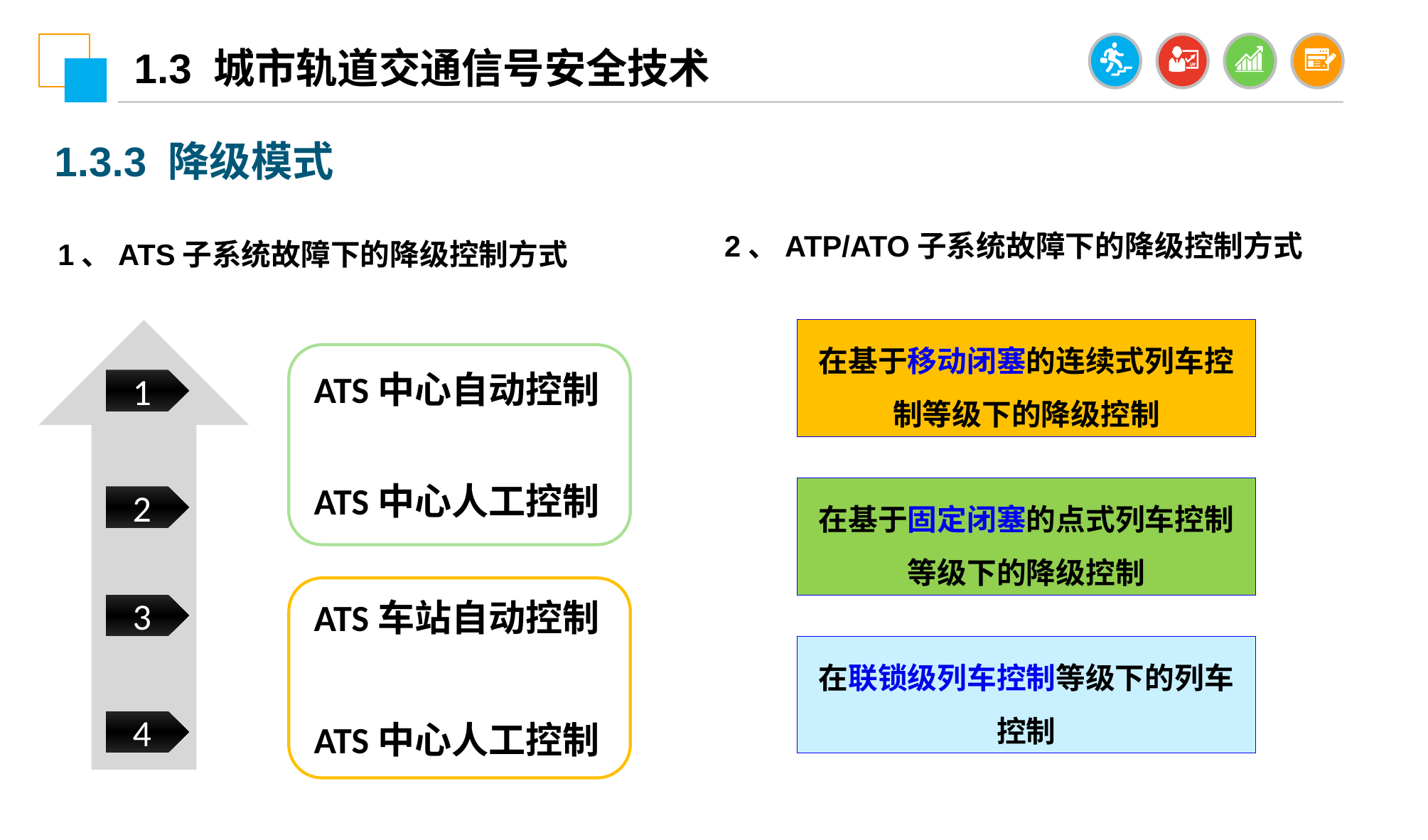

1.3 城市轨道交通信号安全技术
1.3.3 降级模式
2、ATP/ATO子系统故障下的降级控制方式
1、ATS子系统故障下的降级控制方式
在基于移动闭塞的连续式列车控制等级下的降级控制

ATS中心自动控制
1

ATS中心人工控制
在基于固定闭塞的点式列车控制等级下的降级控制
2

ATS车站自动控制
3
在联锁级列车控制等级下的列车控制
4
ATS中心人工控制